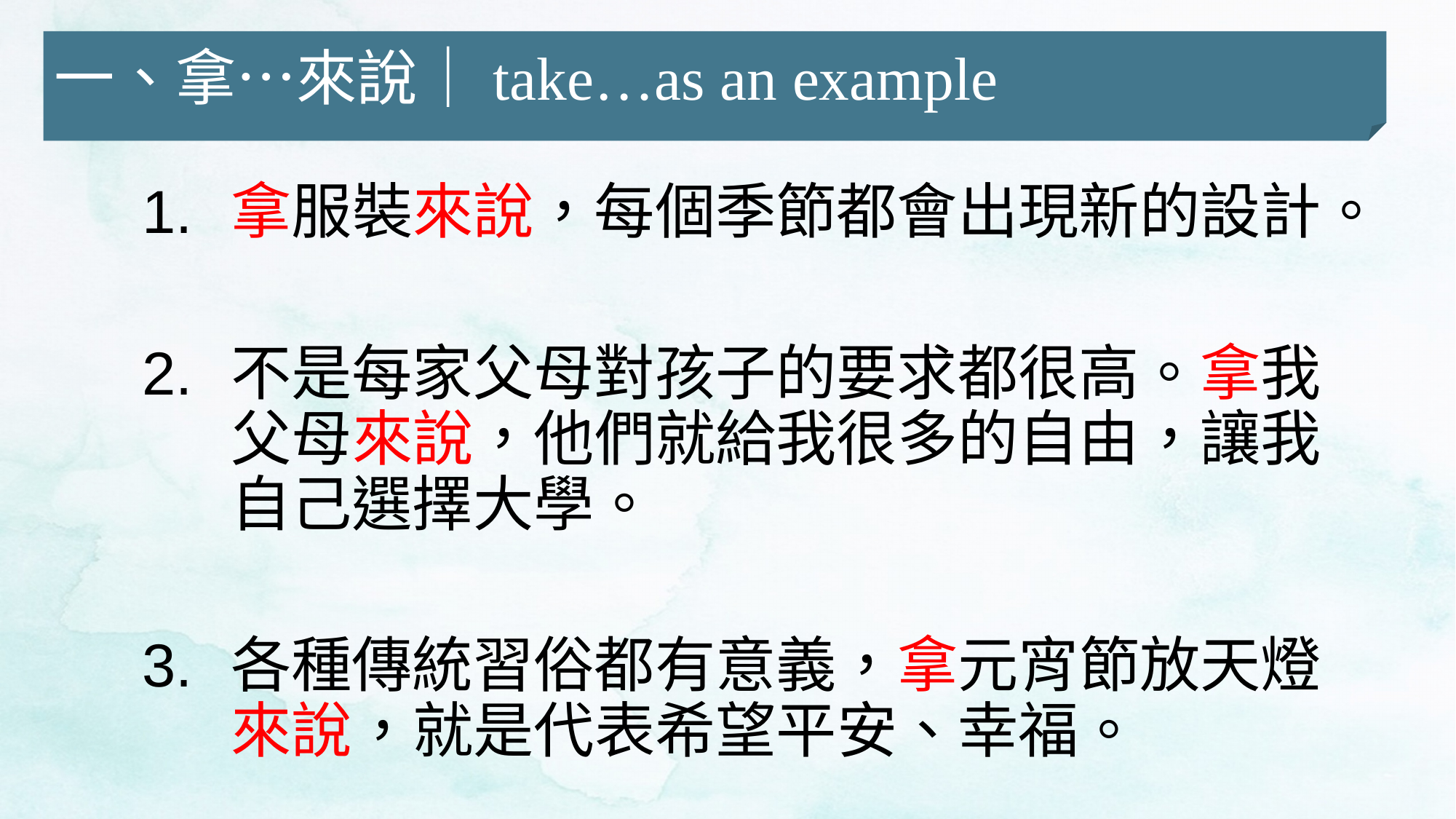

一、拿…來說｜take…as an example
拿服裝來說，每個季節都會出現新的設計。

不是每家父母對孩子的要求都很高。拿我父母來說，他們就給我很多的自由，讓我自己選擇大學。

各種傳統習俗都有意義，拿元宵節放天燈來說，就是代表希望平安、幸福。